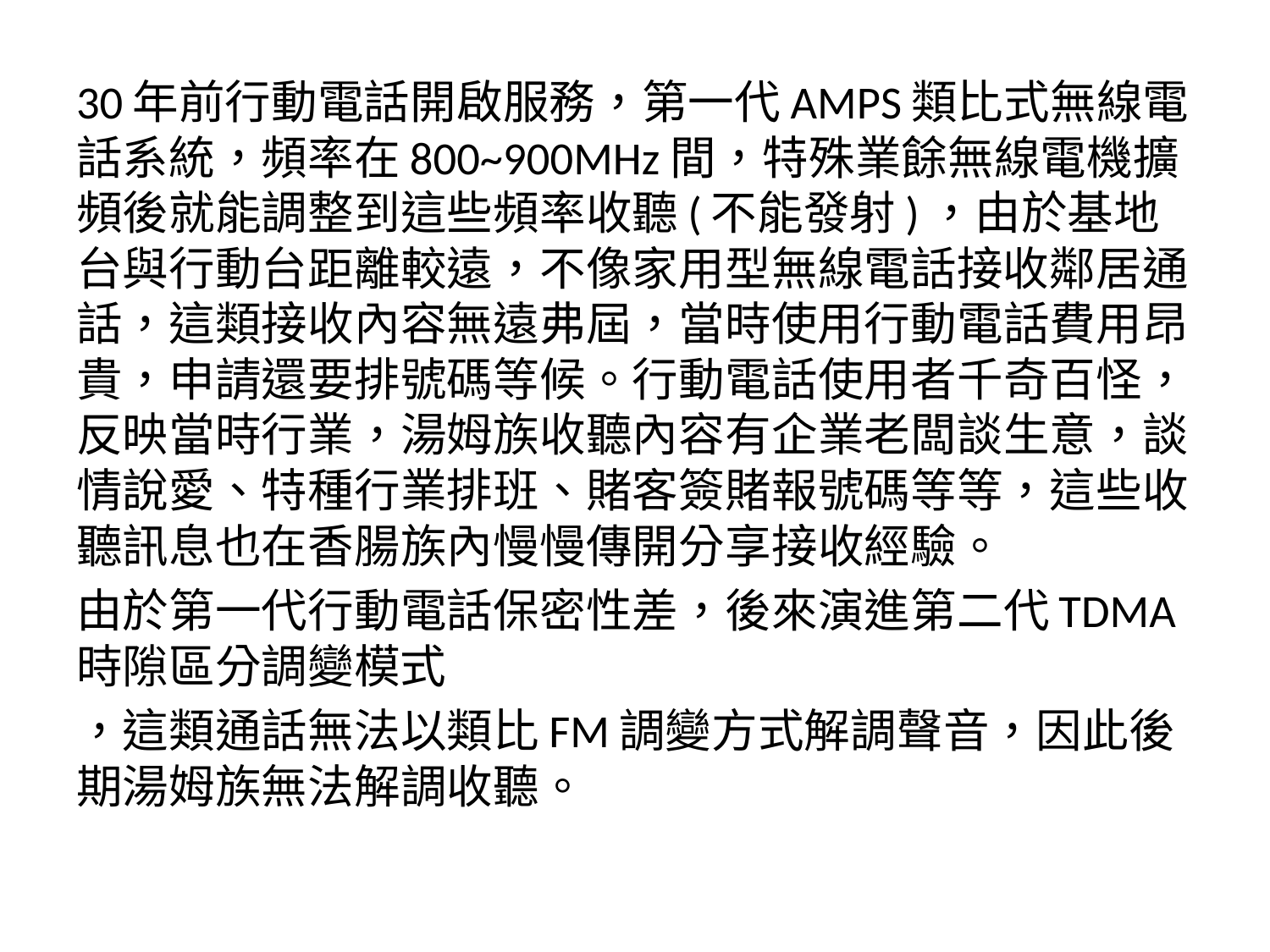

30年前行動電話開啟服務，第一代AMPS類比式無線電話系統，頻率在800~900MHz間，特殊業餘無線電機擴頻後就能調整到這些頻率收聽(不能發射)，由於基地台與行動台距離較遠，不像家用型無線電話接收鄰居通話，這類接收內容無遠弗屆，當時使用行動電話費用昂貴，申請還要排號碼等候。行動電話使用者千奇百怪，反映當時行業，湯姆族收聽內容有企業老闆談生意，談情說愛、特種行業排班、賭客簽賭報號碼等等，這些收聽訊息也在香腸族內慢慢傳開分享接收經驗。
由於第一代行動電話保密性差，後來演進第二代TDMA時隙區分調變模式
，這類通話無法以類比FM調變方式解調聲音，因此後期湯姆族無法解調收聽。